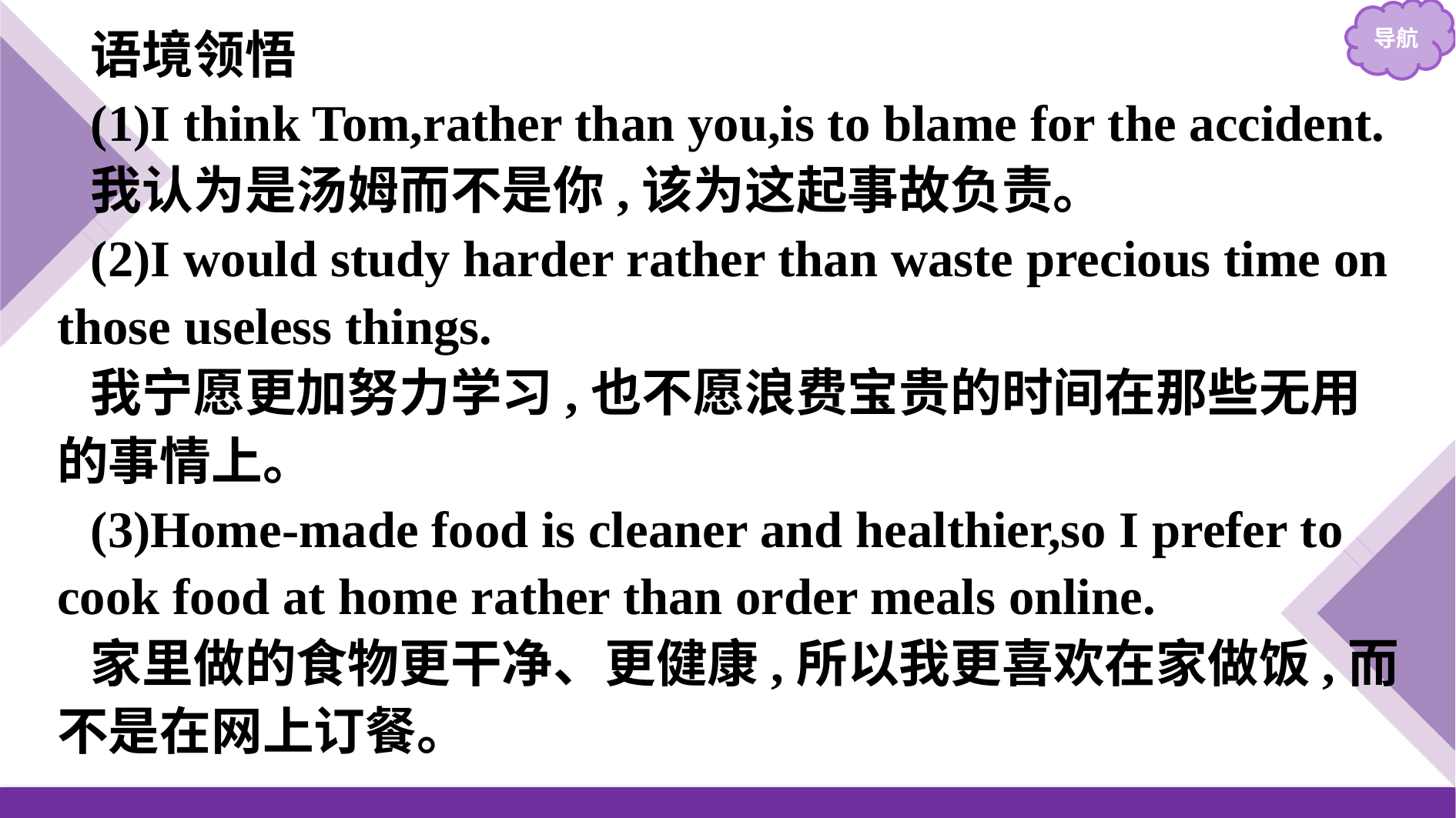

语境领悟
(1)I think Tom,rather than you,is to blame for the accident.
我认为是汤姆而不是你,该为这起事故负责。
(2)I would study harder rather than waste precious time on those useless things.
我宁愿更加努力学习,也不愿浪费宝贵的时间在那些无用的事情上。
(3)Home-made food is cleaner and healthier,so I prefer to cook food at home rather than order meals online.
家里做的食物更干净、更健康,所以我更喜欢在家做饭,而不是在网上订餐。